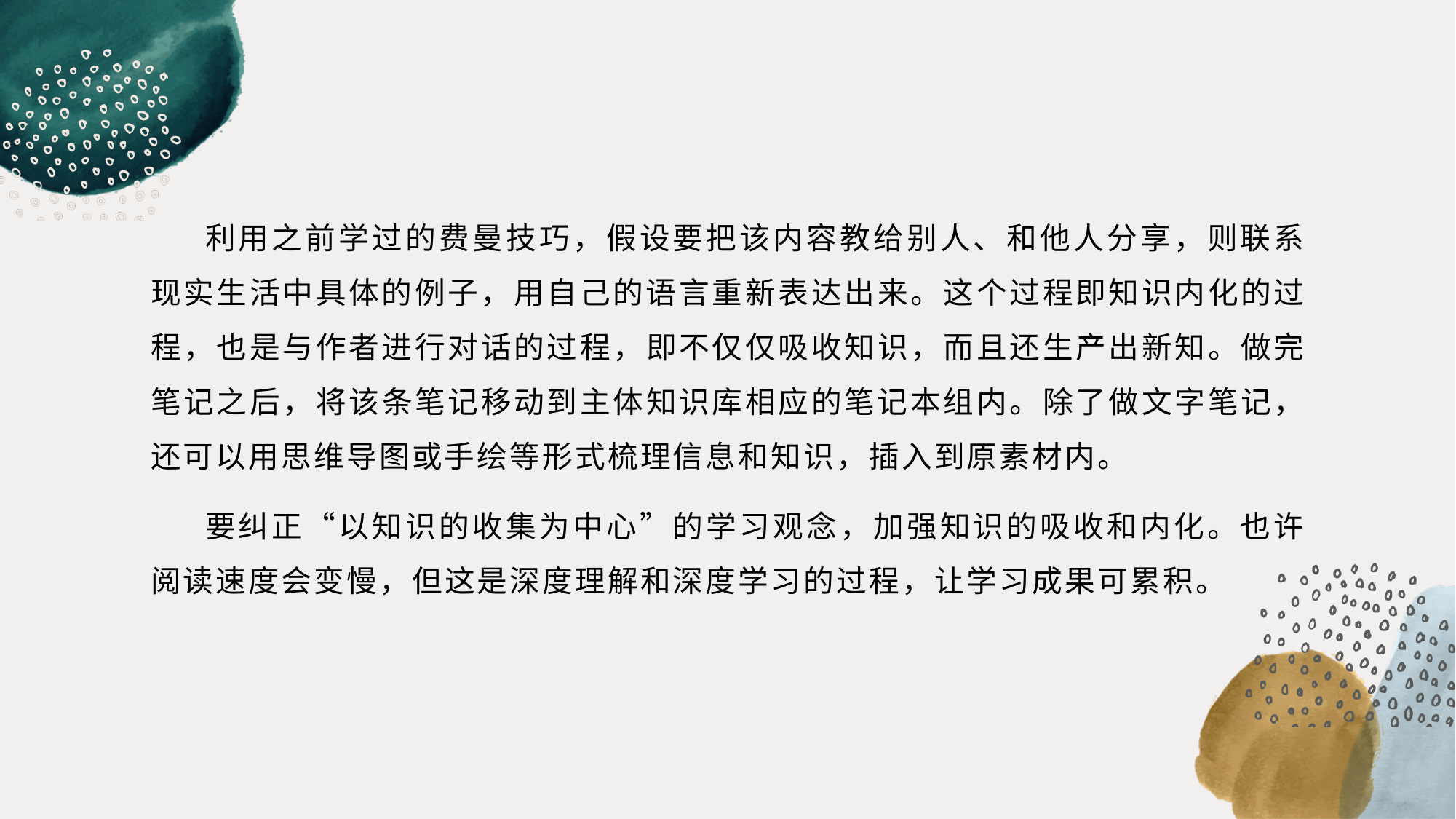

利用之前学过的费曼技巧，假设要把该内容教给别人、和他人分享，则联系现实生活中具体的例子，用自己的语言重新表达出来。这个过程即知识内化的过程，也是与作者进行对话的过程，即不仅仅吸收知识，而且还生产出新知。做完笔记之后，将该条笔记移动到主体知识库相应的笔记本组内。除了做文字笔记，还可以用思维导图或手绘等形式梳理信息和知识，插入到原素材内。
要纠正“以知识的收集为中心”的学习观念，加强知识的吸收和内化。也许阅读速度会变慢，但这是深度理解和深度学习的过程，让学习成果可累积。